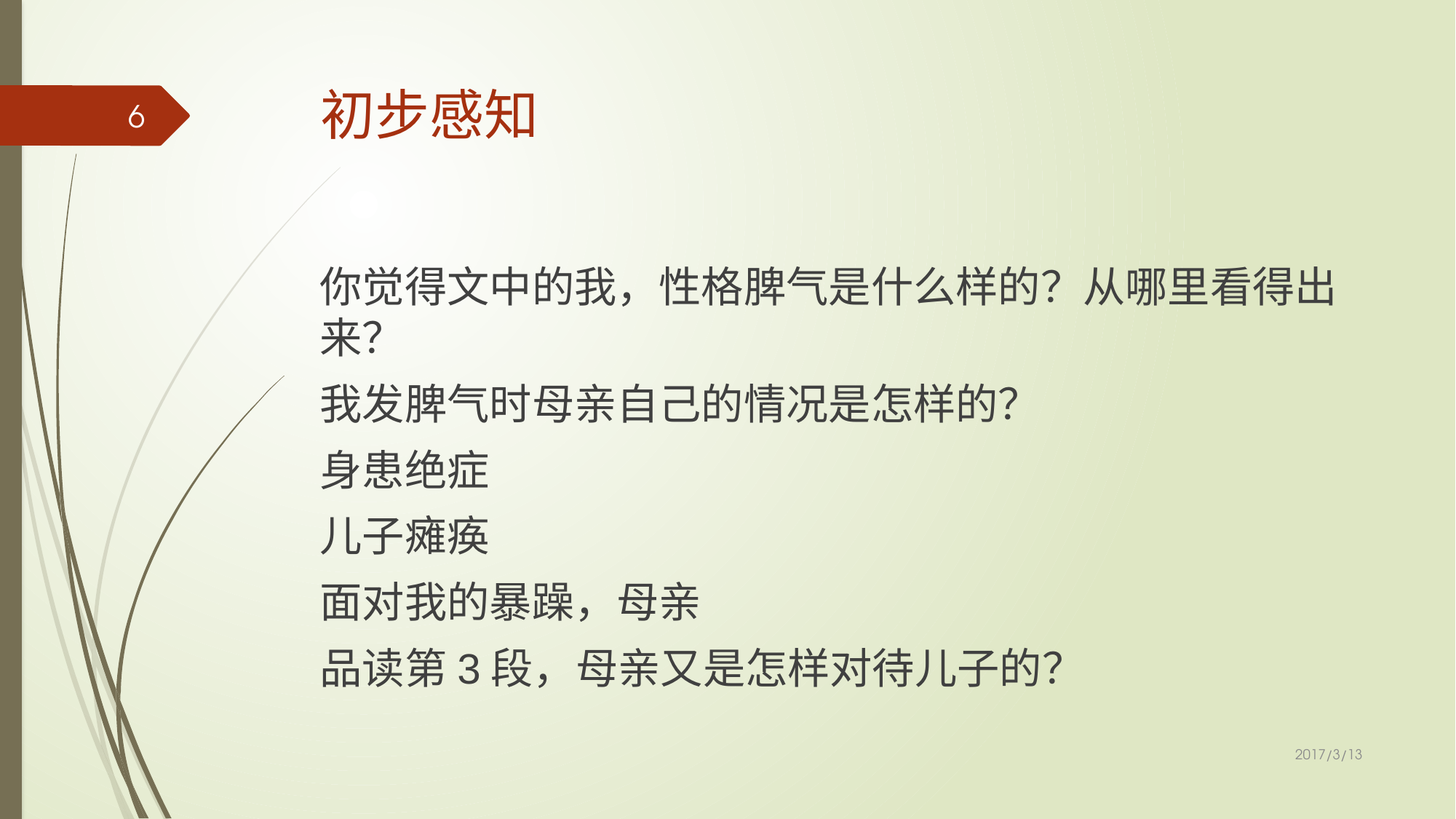

# 初步感知
6
你觉得文中的我，性格脾气是什么样的？从哪里看得出来？
我发脾气时母亲自己的情况是怎样的？
身患绝症
儿子瘫痪
面对我的暴躁，母亲
品读第3段，母亲又是怎样对待儿子的？

2017/3/13